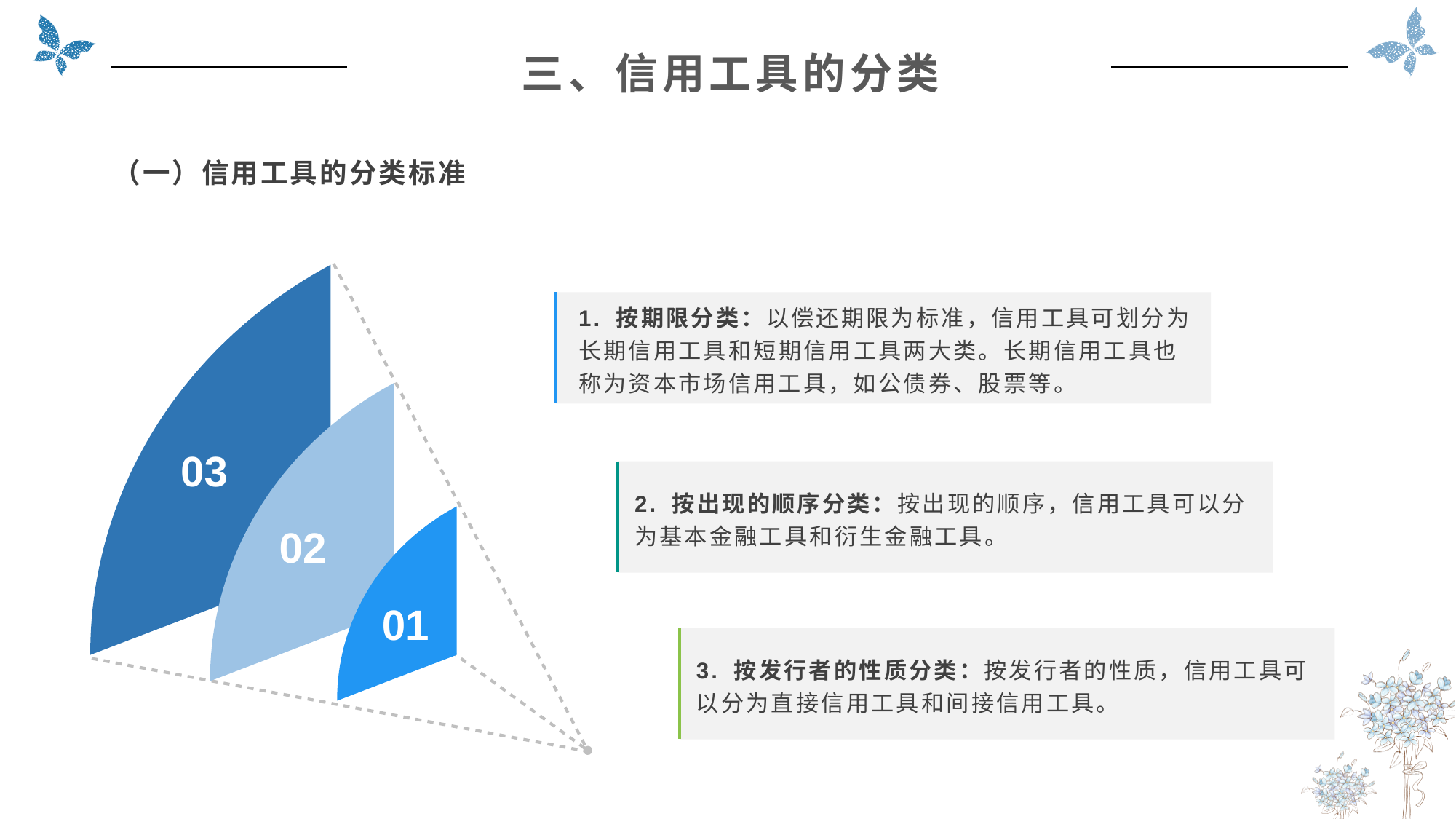

三、信用工具的分类
（一）信用工具的分类标准

03

02
01

1. 按期限分类：以偿还期限为标准，信用工具可划分为长期信用工具和短期信用工具两大类。长期信用工具也称为资本市场信用工具，如公债券、股票等。

2. 按出现的顺序分类：按出现的顺序，信用工具可以分为基本金融工具和衍生金融工具。

3. 按发行者的性质分类：按发行者的性质，信用工具可以分为直接信用工具和间接信用工具。